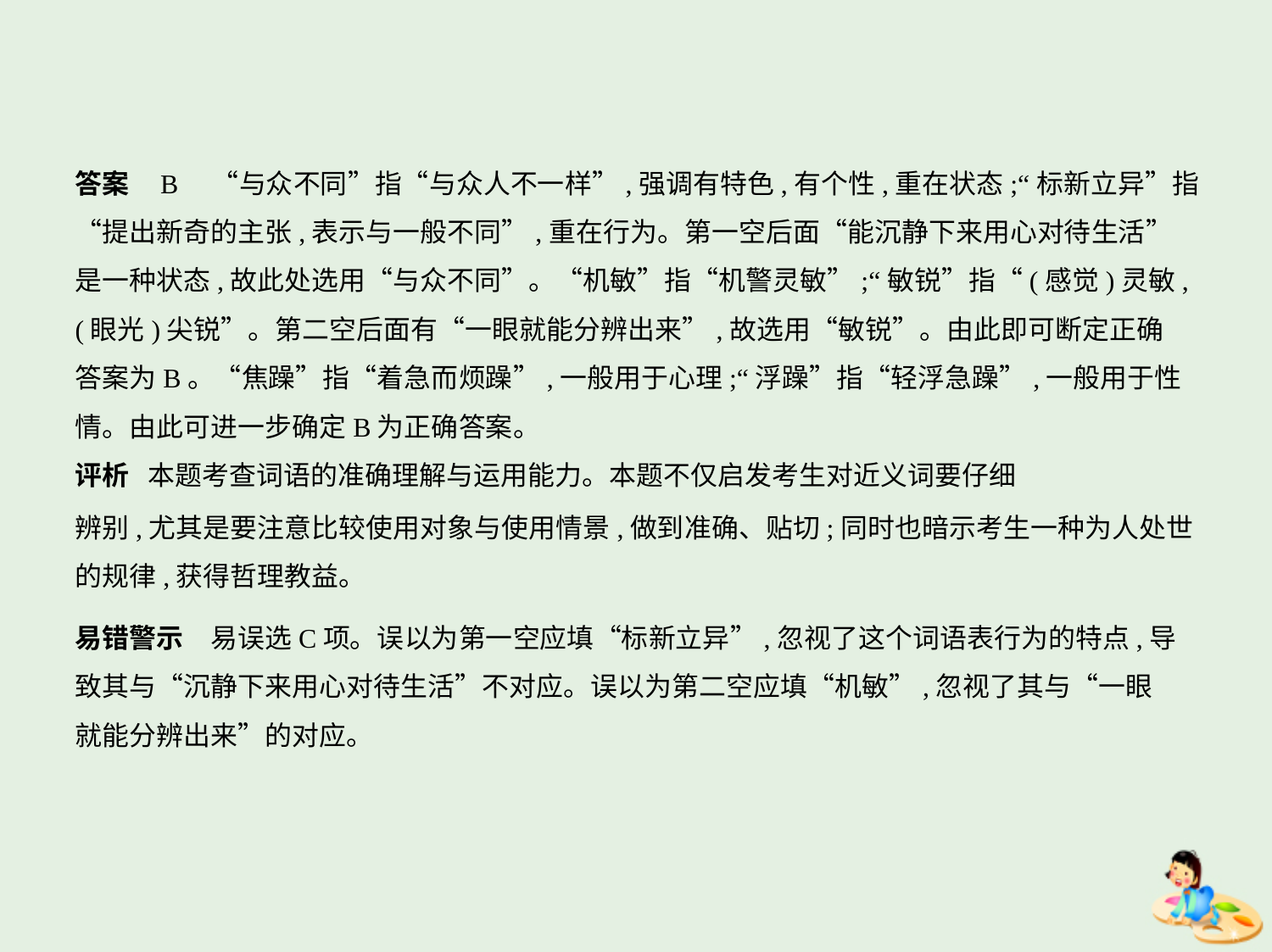

答案    B　“与众不同”指“与众人不一样”,强调有特色,有个性,重在状态;“标新立异”指
“提出新奇的主张,表示与一般不同”,重在行为。第一空后面“能沉静下来用心对待生活”
是一种状态,故此处选用“与众不同”。“机敏”指“机警灵敏”;“敏锐”指“(感觉)灵敏,
(眼光)尖锐”。第二空后面有“一眼就能分辨出来”,故选用“敏锐”。由此即可断定正确
答案为B。“焦躁”指“着急而烦躁”,一般用于心理;“浮躁”指“轻浮急躁”,一般用于性
情。由此可进一步确定B为正确答案。
评析   本题考查词语的准确理解与运用能力。本题不仅启发考生对近义词要仔细
辨别,尤其是要注意比较使用对象与使用情景,做到准确、贴切;同时也暗示考生一种为人处世
的规律,获得哲理教益。
易错警示　易误选C项。误以为第一空应填“标新立异”,忽视了这个词语表行为的特点,导
致其与“沉静下来用心对待生活”不对应。误以为第二空应填“机敏”,忽视了其与“一眼
就能分辨出来”的对应。